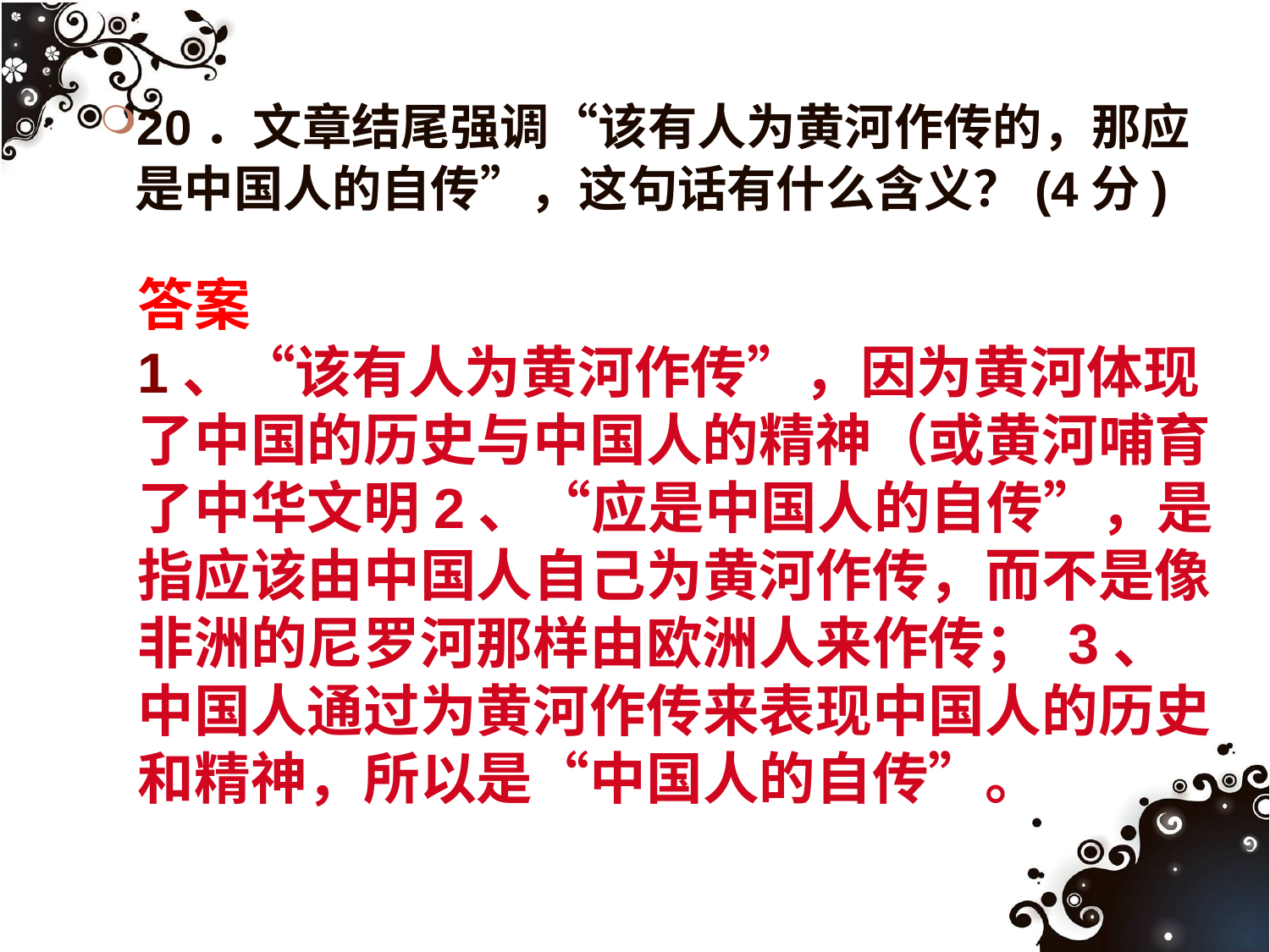

20．文章结尾强调“该有人为黄河作传的，那应是中国人的自传”，这句话有什么含义？(4分)

答案
1、“该有人为黄河作传”，因为黄河体现了中国的历史与中国人的精神（或黄河哺育了中华文明2、“应是中国人的自传”，是指应该由中国人自己为黄河作传，而不是像非洲的尼罗河那样由欧洲人来作传； 3、中国人通过为黄河作传来表现中国人的历史和精神，所以是“中国人的自传”。